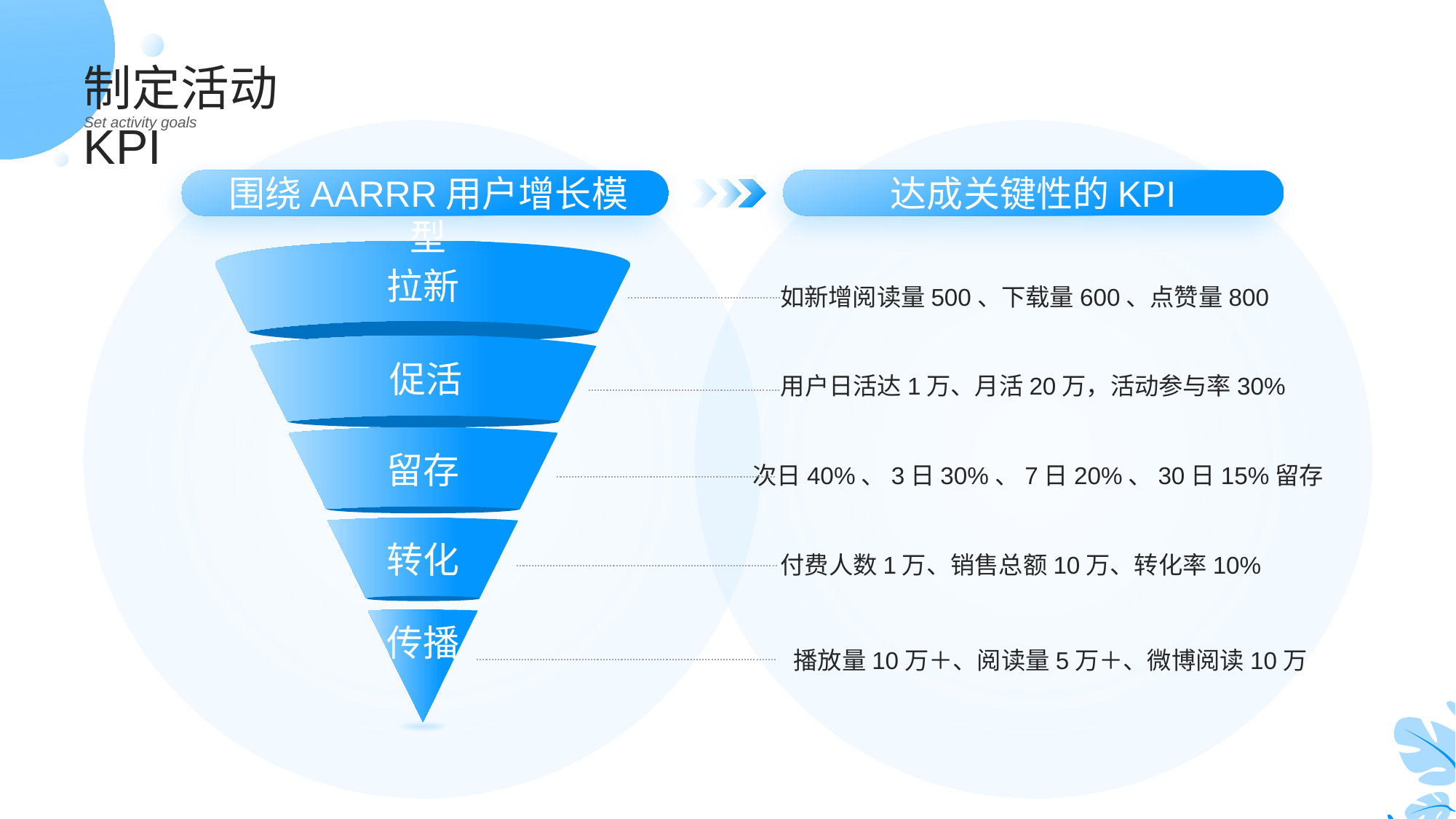

制定活动KPI
Set activity goals

围绕AARRR用户增长模型

达成关键性的KPI

拉新
如新增阅读量500、下载量600、点赞量800

促活
用户日活达1万、月活20万，活动参与率30%

留存
次日40%、3日30%、7日20%、30日15%留存

转化
付费人数1万、销售总额10万、转化率10%

传播
播放量10万＋、阅读量5万＋、微博阅读10万